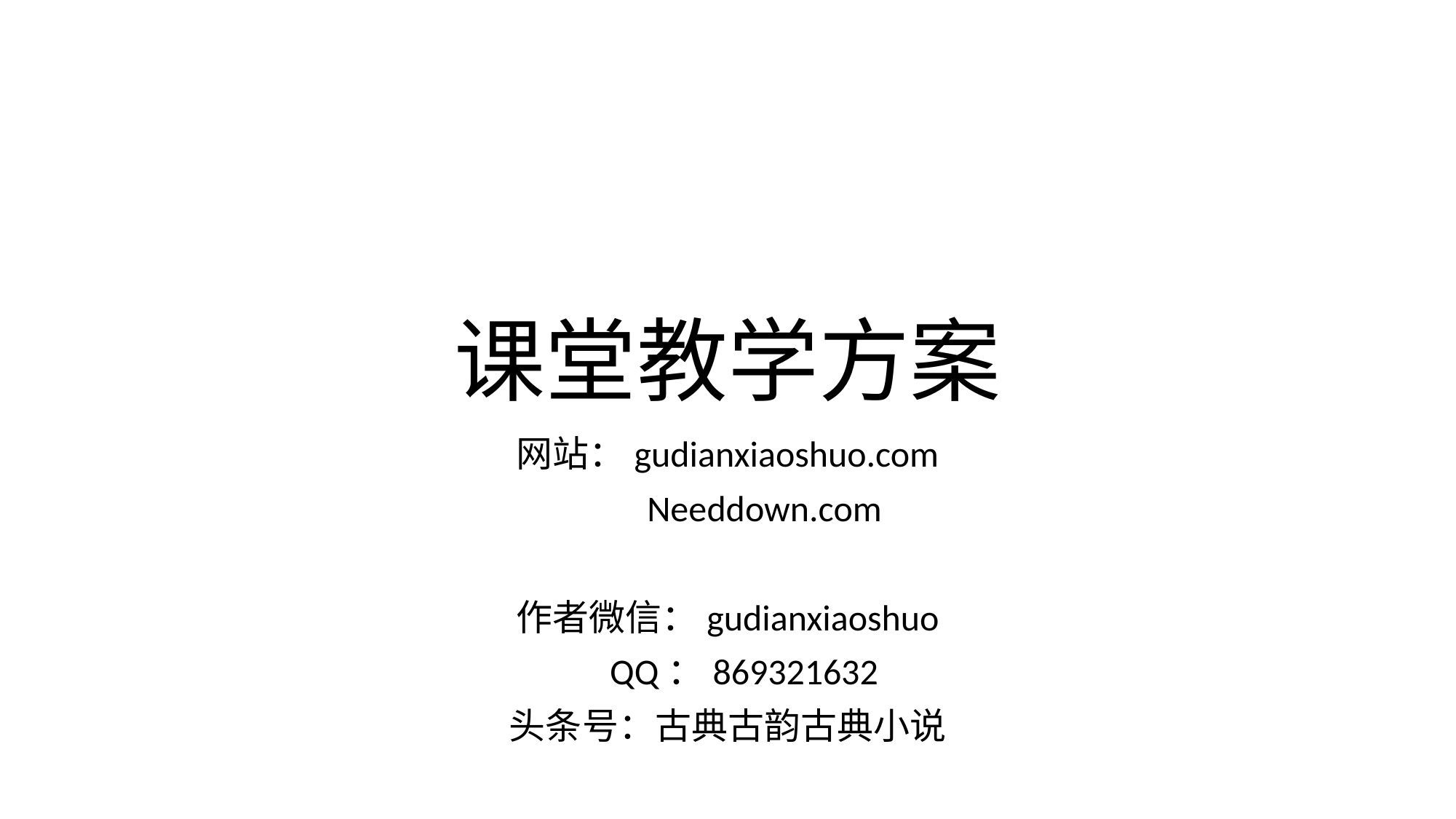

# 课堂教学方案
网站：gudianxiaoshuo.com
         Needdown.com

作者微信：gudianxiaoshuo
    QQ：869321632
头条号：古典古韵古典小说